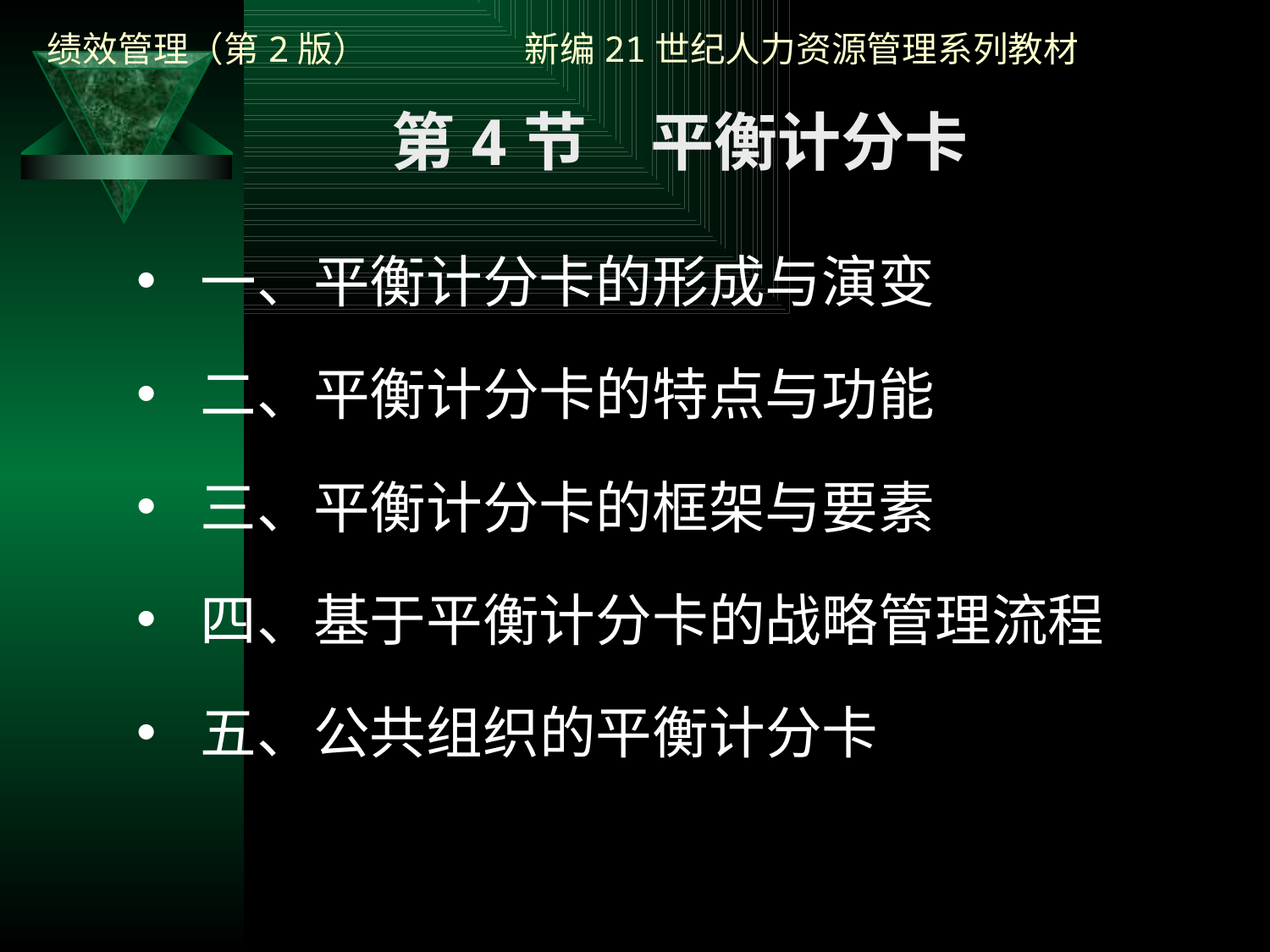

第4节　平衡计分卡
一、平衡计分卡的形成与演变
二、平衡计分卡的特点与功能
三、平衡计分卡的框架与要素
四、基于平衡计分卡的战略管理流程
五、公共组织的平衡计分卡